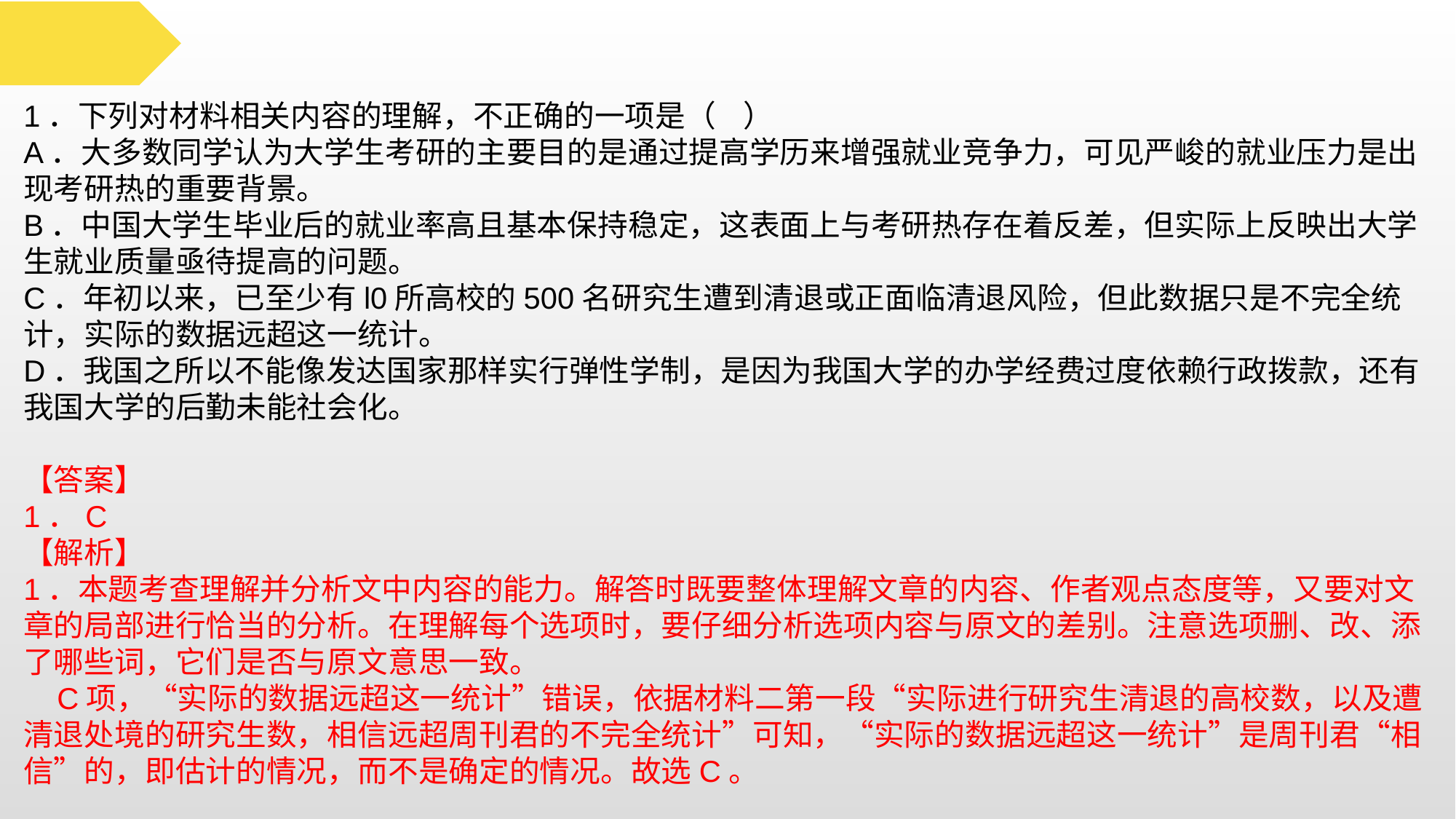

1．下列对材料相关内容的理解，不正确的一项是（    ）
A．大多数同学认为大学生考研的主要目的是通过提高学历来增强就业竞争力，可见严峻的就业压力是出现考研热的重要背景。
B．中国大学生毕业后的就业率高且基本保持稳定，这表面上与考研热存在着反差，但实际上反映出大学生就业质量亟待提高的问题。
C．年初以来，已至少有l0所高校的500名研究生遭到清退或正面临清退风险，但此数据只是不完全统计，实际的数据远超这一统计。
D．我国之所以不能像发达国家那样实行弹性学制，是因为我国大学的办学经费过度依赖行政拨款，还有我国大学的后勤未能社会化。

【答案】
1．C
【解析】
1．本题考查理解并分析文中内容的能力。解答时既要整体理解文章的内容、作者观点态度等，又要对文章的局部进行恰当的分析。在理解每个选项时，要仔细分析选项内容与原文的差别。注意选项删、改、添了哪些词，它们是否与原文意思一致。
    C项，“实际的数据远超这一统计”错误，依据材料二第一段“实际进行研究生清退的高校数，以及遭清退处境的研究生数，相信远超周刊君的不完全统计”可知，“实际的数据远超这一统计”是周刊君“相信”的，即估计的情况，而不是确定的情况。故选C。